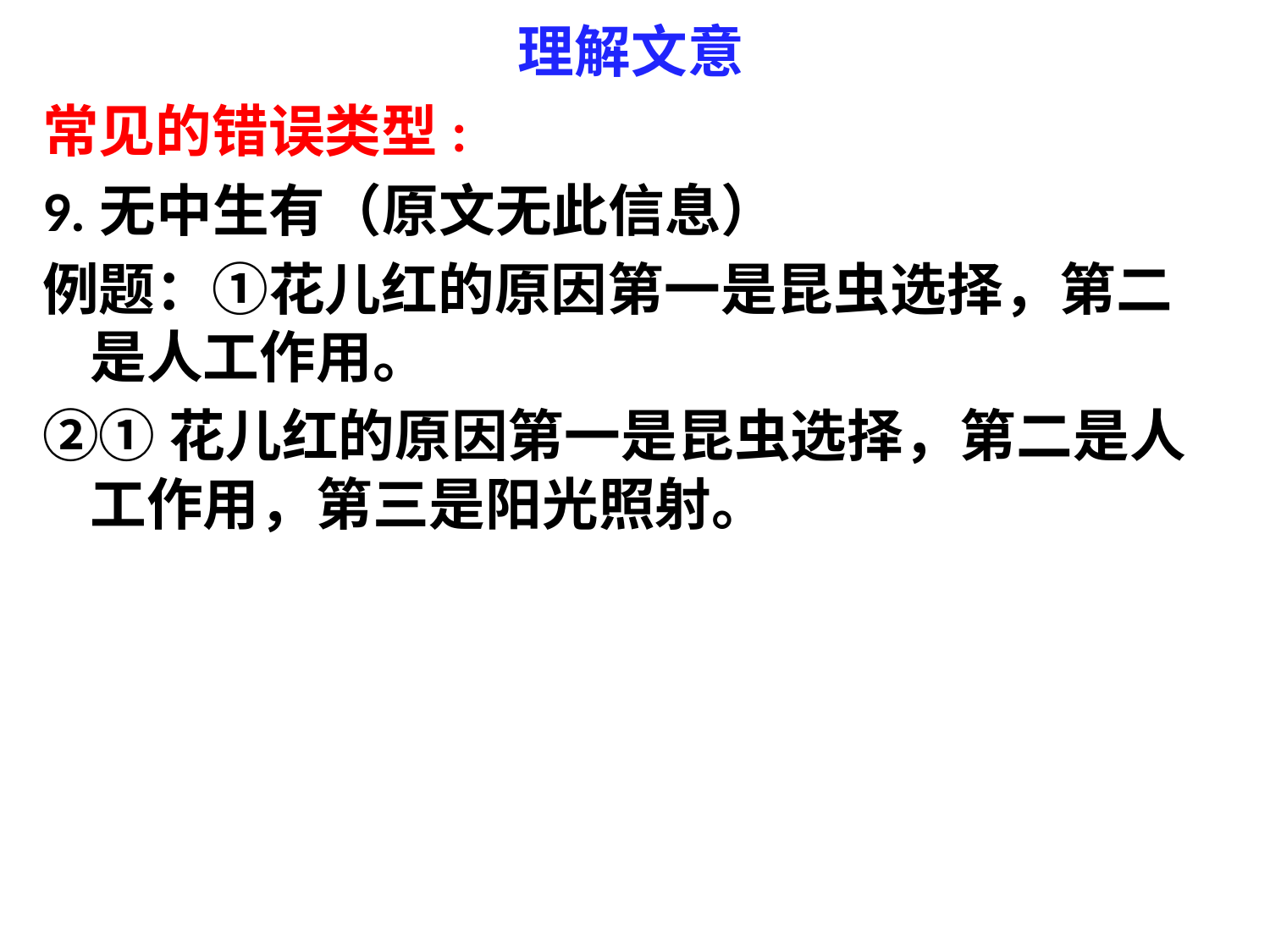

# 理解文意
常见的错误类型:
9.无中生有（原文无此信息）
例题：①花儿红的原因第一是昆虫选择，第二是人工作用。
②①花儿红的原因第一是昆虫选择，第二是人工作用，第三是阳光照射。